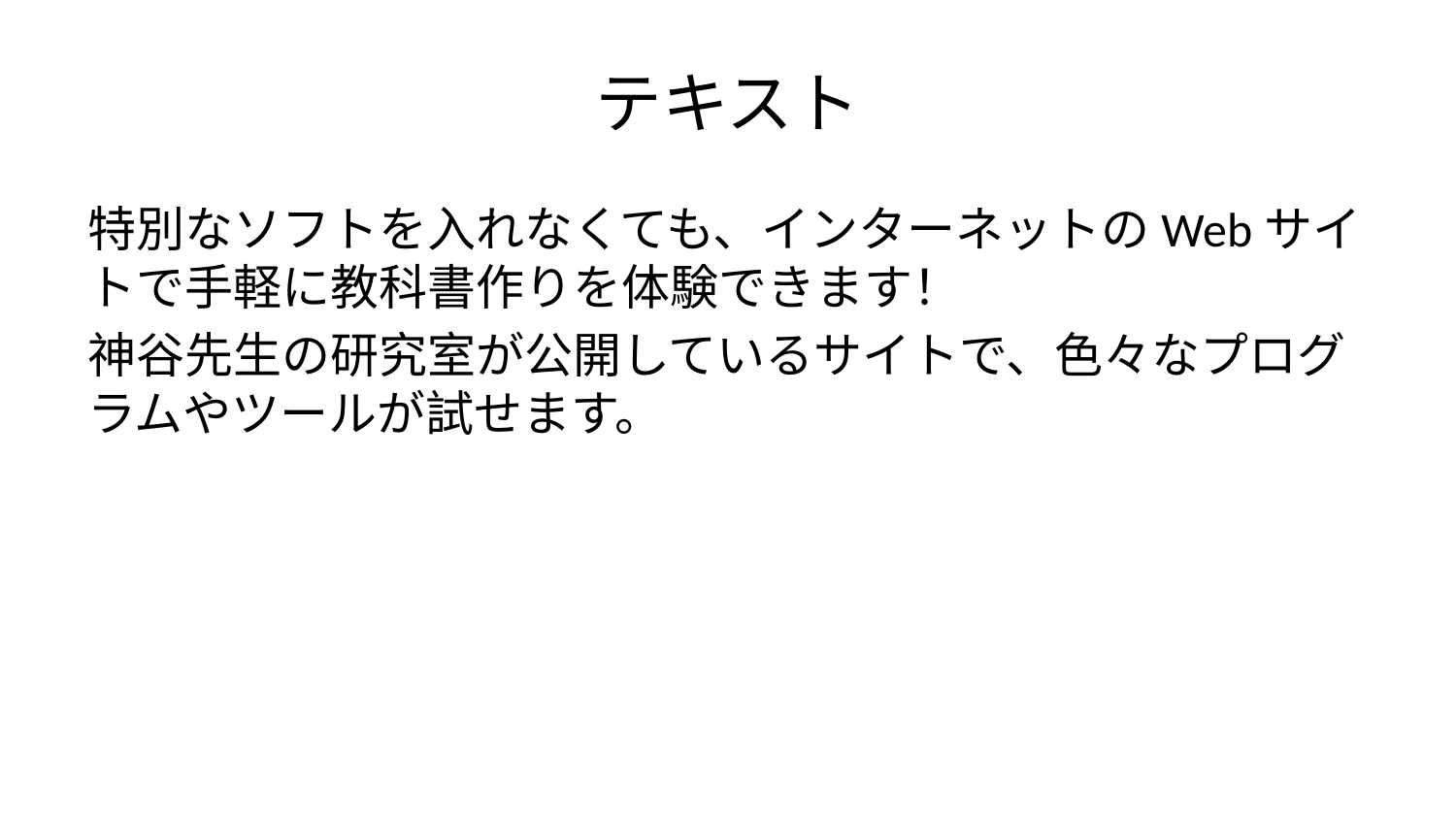

# テキスト
特別なソフトを入れなくても、インターネットのWebサイトで手軽に教科書作りを体験できます！
神谷先生の研究室が公開しているサイトで、色々なプログラムやツールが試せます。